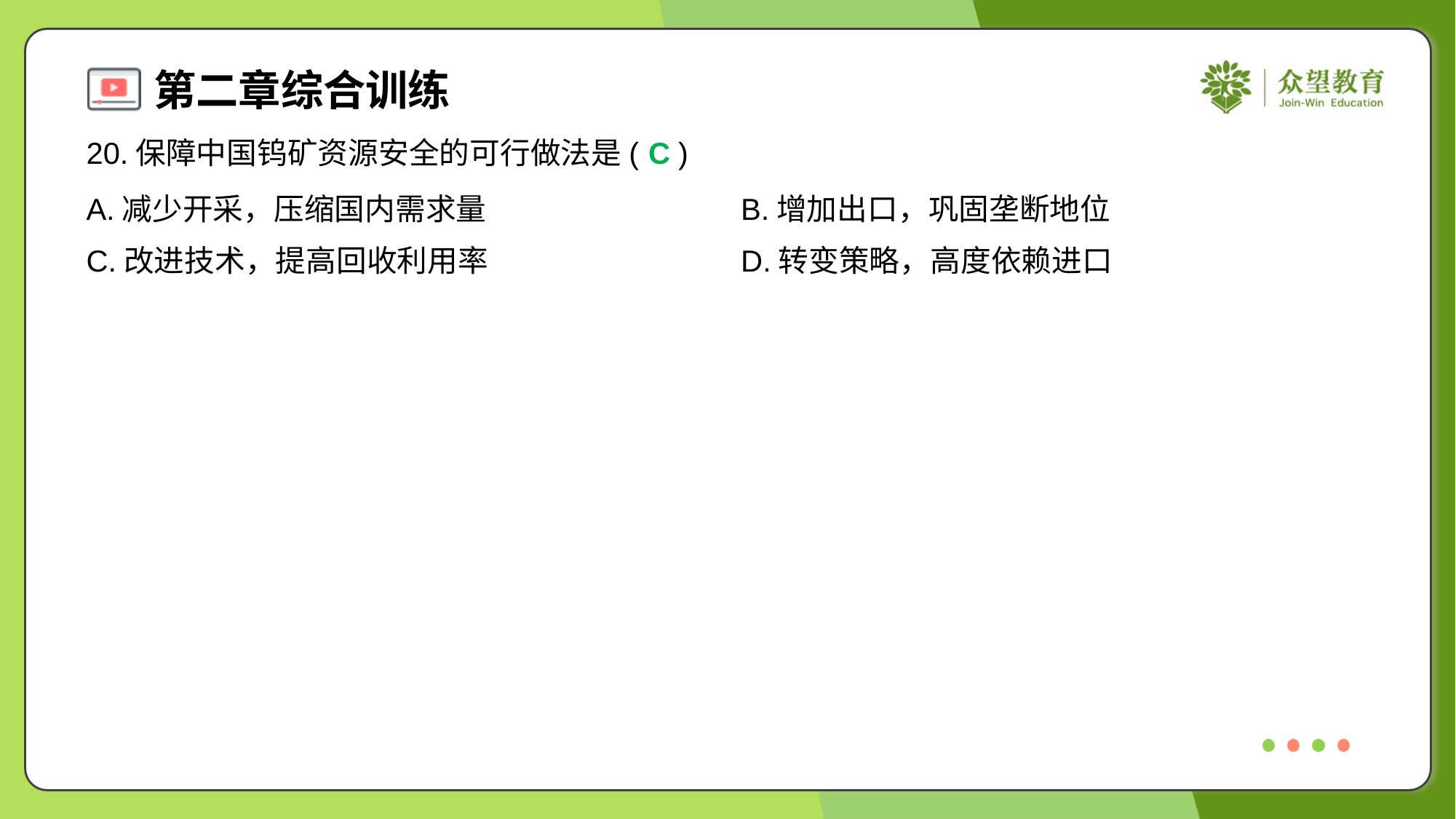

20.保障中国钨矿资源安全的可行做法是(     )
C
A.减少开采，压缩国内需求量	B.增加出口，巩固垄断地位
C.改进技术，提高回收利用率	D.转变策略，高度依赖进口